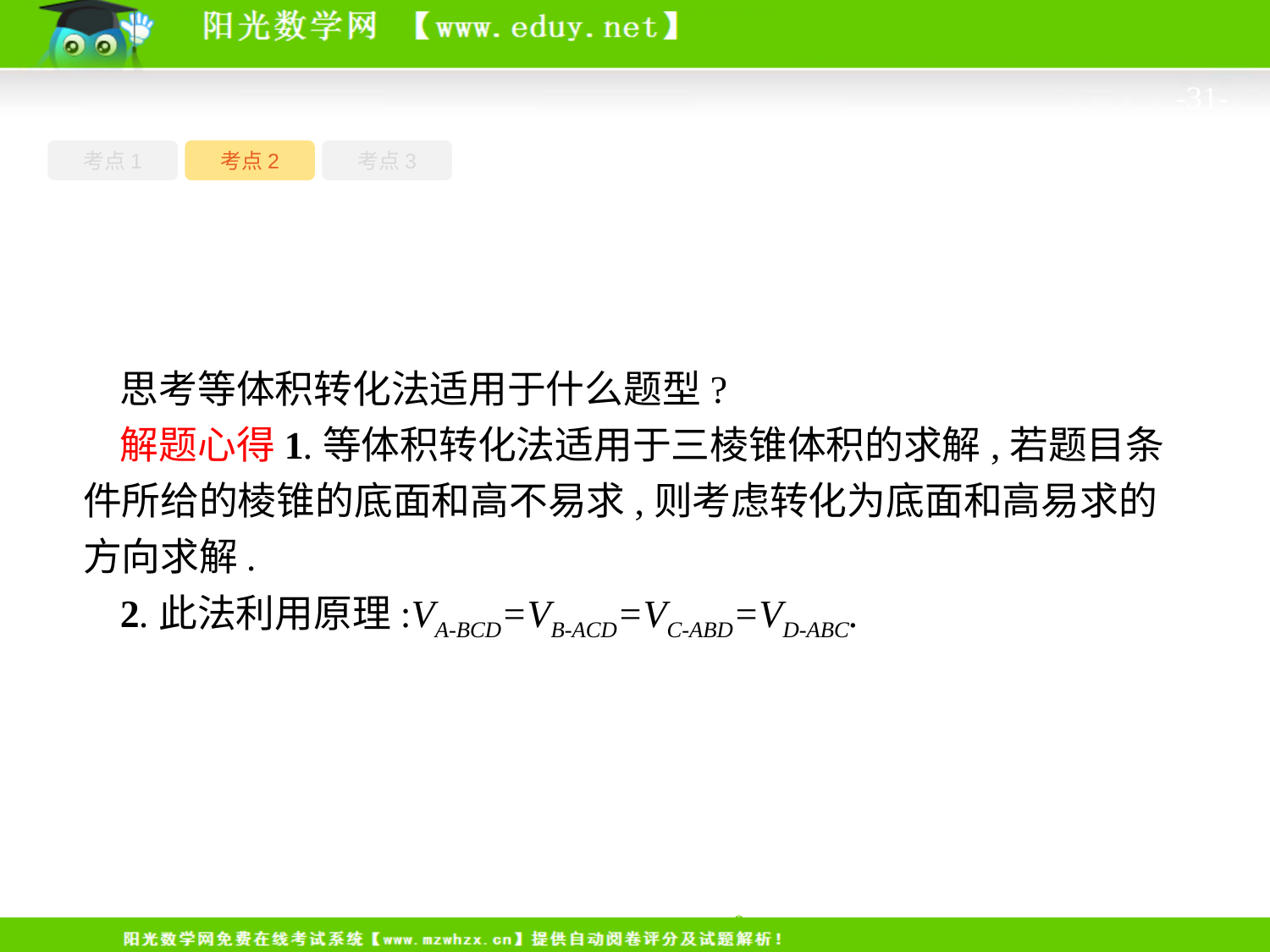

-31-
考点1
考点3
考点2
思考等体积转化法适用于什么题型?
解题心得1.等体积转化法适用于三棱锥体积的求解,若题目条件所给的棱锥的底面和高不易求,则考虑转化为底面和高易求的方向求解.
2.此法利用原理:VA-BCD=VB-ACD=VC-ABD=VD-ABC.